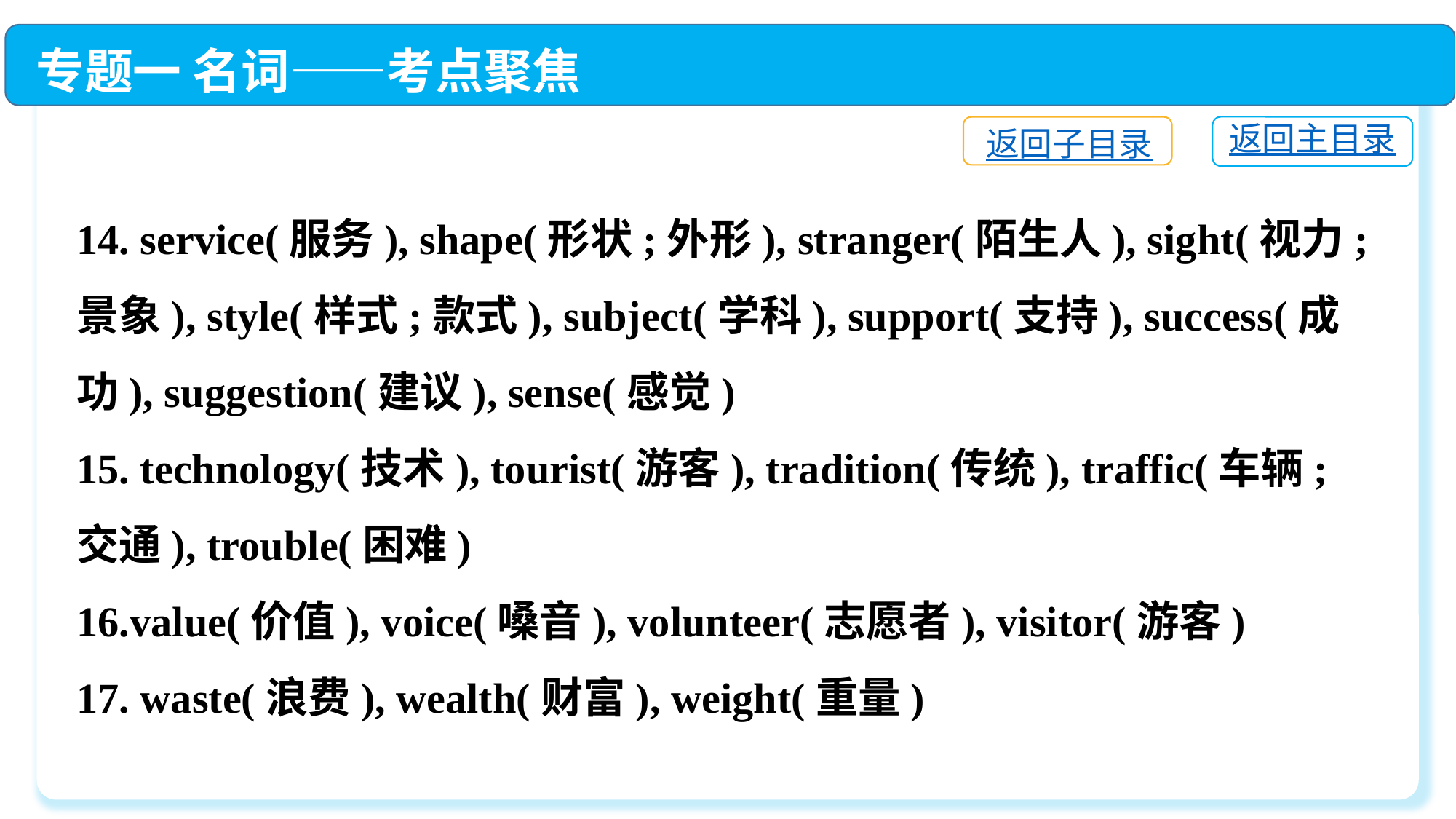

专题一 名词——考点聚焦

返回主目录

返回子目录
14. service(服务), shape(形状;外形), stranger(陌生人), sight(视力;景象), style(样式;款式), subject(学科), support(支持), success(成功), suggestion(建议), sense(感觉)
15. technology(技术), tourist(游客), tradition(传统), traffic(车辆;交通), trouble(困难)
16.value(价值), voice(嗓音), volunteer(志愿者), visitor(游客)
17. waste(浪费), wealth(财富), weight(重量)